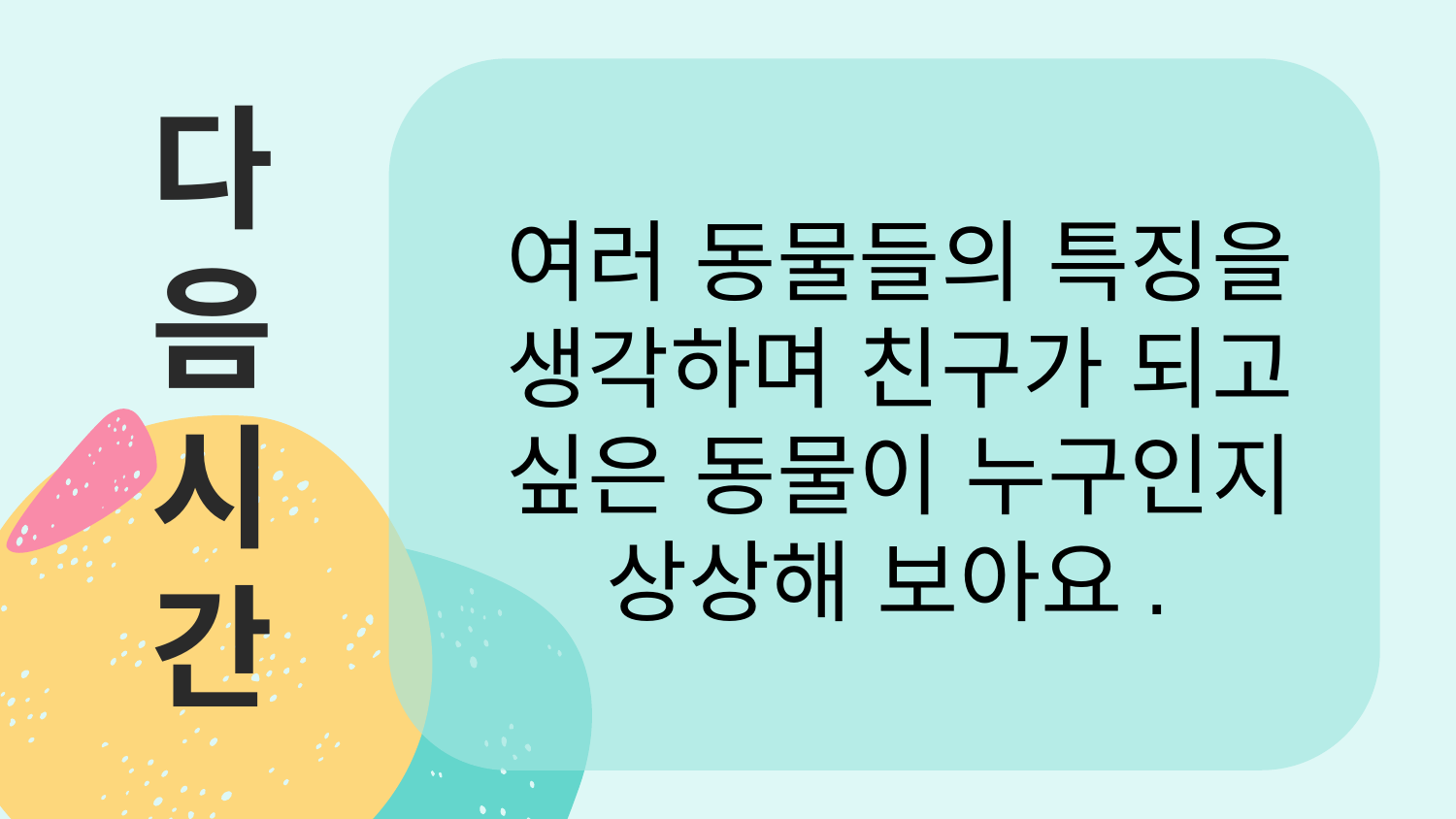

# 다 음 시 간
여러 동물들의 특징을 생각하며 친구가 되고 싶은 동물이 누구인지 상상해 보아요.